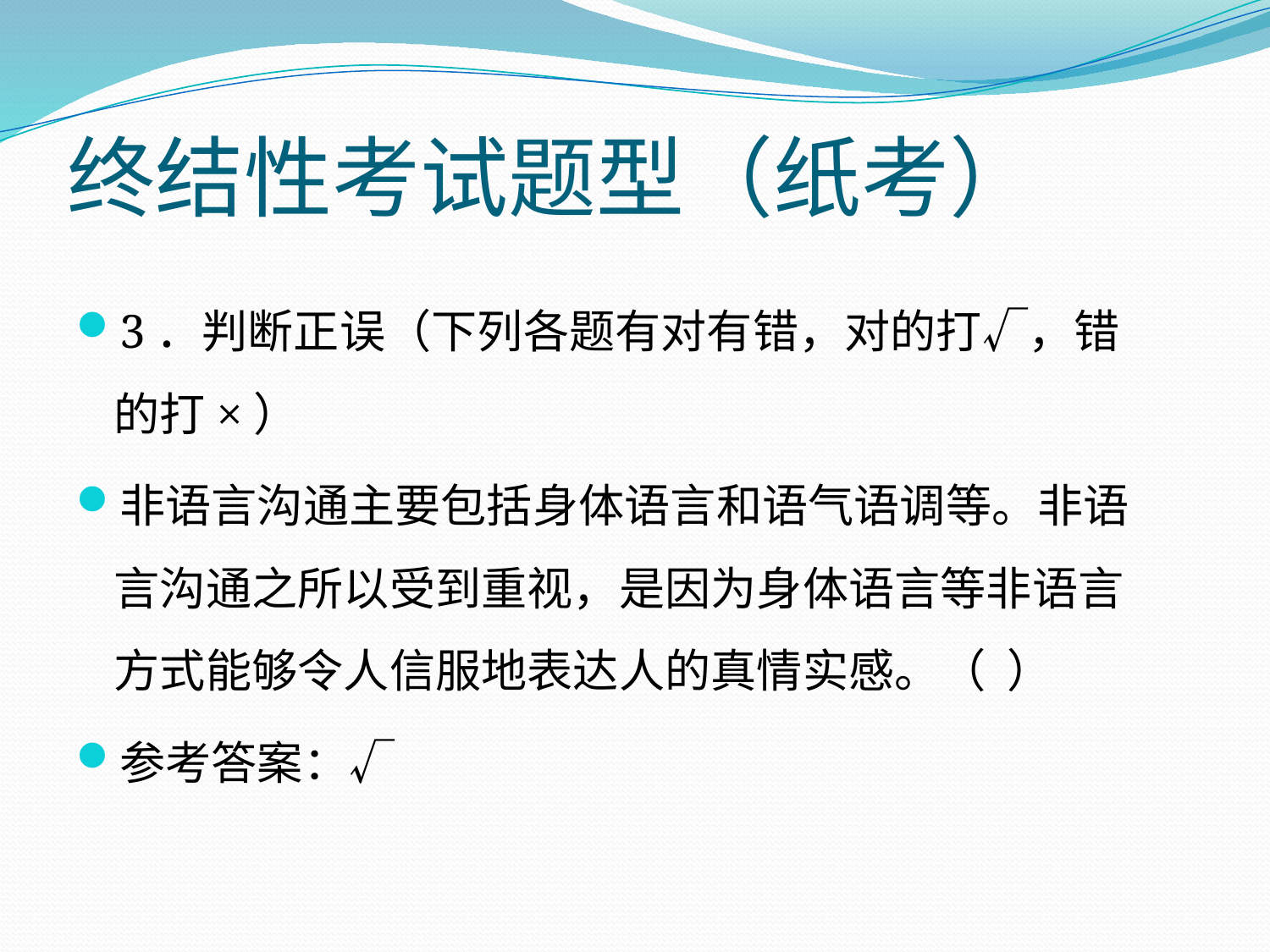

# 终结性考试题型（纸考）
3．判断正误（下列各题有对有错，对的打√，错的打×）
非语言沟通主要包括身体语言和语气语调等。非语言沟通之所以受到重视，是因为身体语言等非语言方式能够令人信服地表达人的真情实感。（  ）
参考答案：√